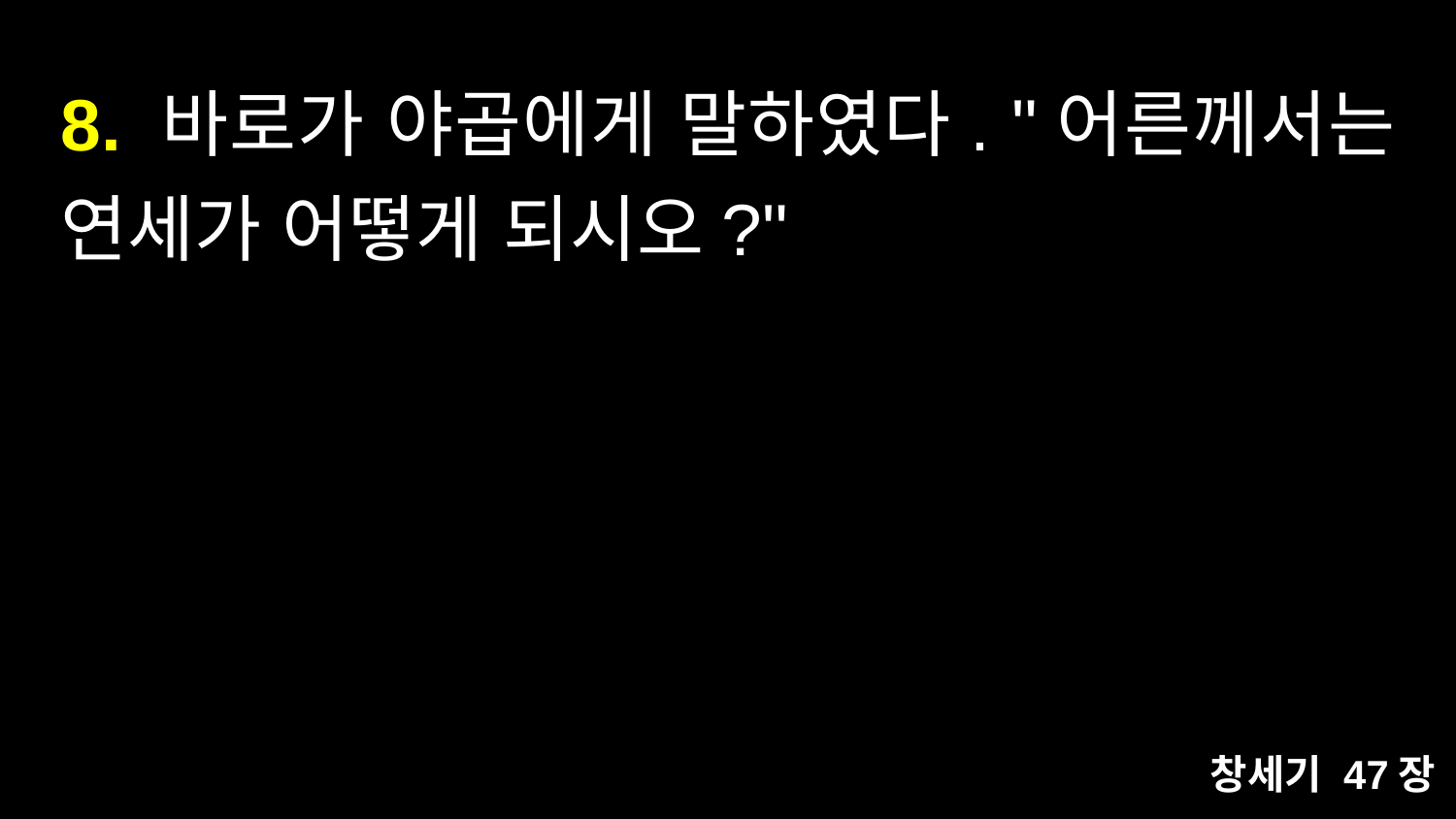

# 8. 바로가 야곱에게 말하였다. "어른께서는 연세가 어떻게 되시오?"
창세기 47장